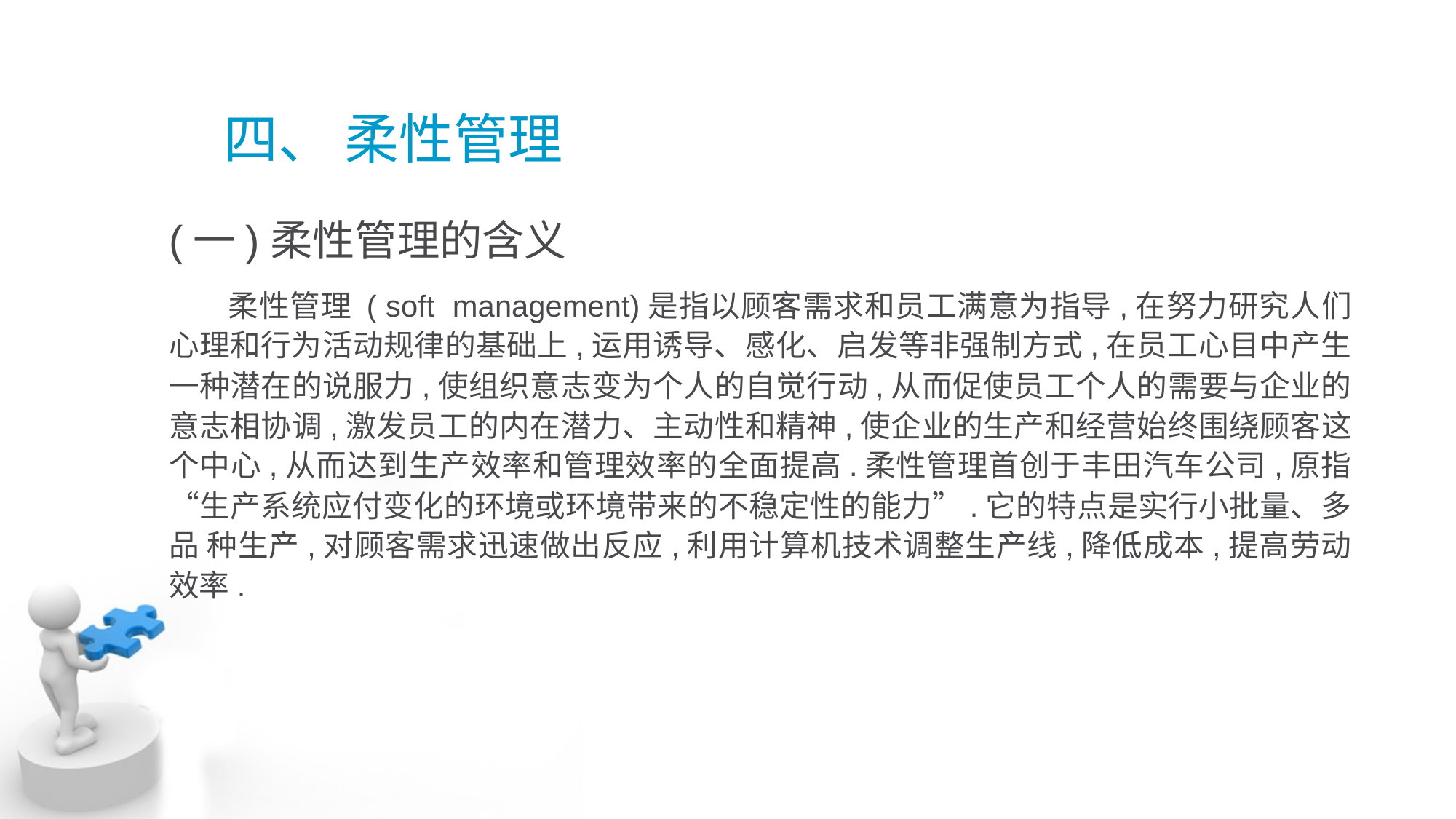

# 四、 柔性管理
(一)柔性管理的含义
       柔性管理 ( soft  management)是指以顾客需求和员工满意为指导,在努力研究人们 心理和行为活动规律的基础上,运用诱导、感化、启发等非强制方式,在员工心目中产生一种潜在的说服力,使组织意志变为个人的自觉行动,从而促使员工个人的需要与企业的 意志相协调,激发员工的内在潜力、主动性和精神,使企业的生产和经营始终围绕顾客这 个中心,从而达到生产效率和管理效率的全面提高.柔性管理首创于丰田汽车公司,原指 “生产系统应付变化的环境或环境带来的不稳定性的能力”.它的特点是实行小批量、多品 种生产,对顾客需求迅速做出反应,利用计算机技术调整生产线,降低成本,提高劳动 效率.